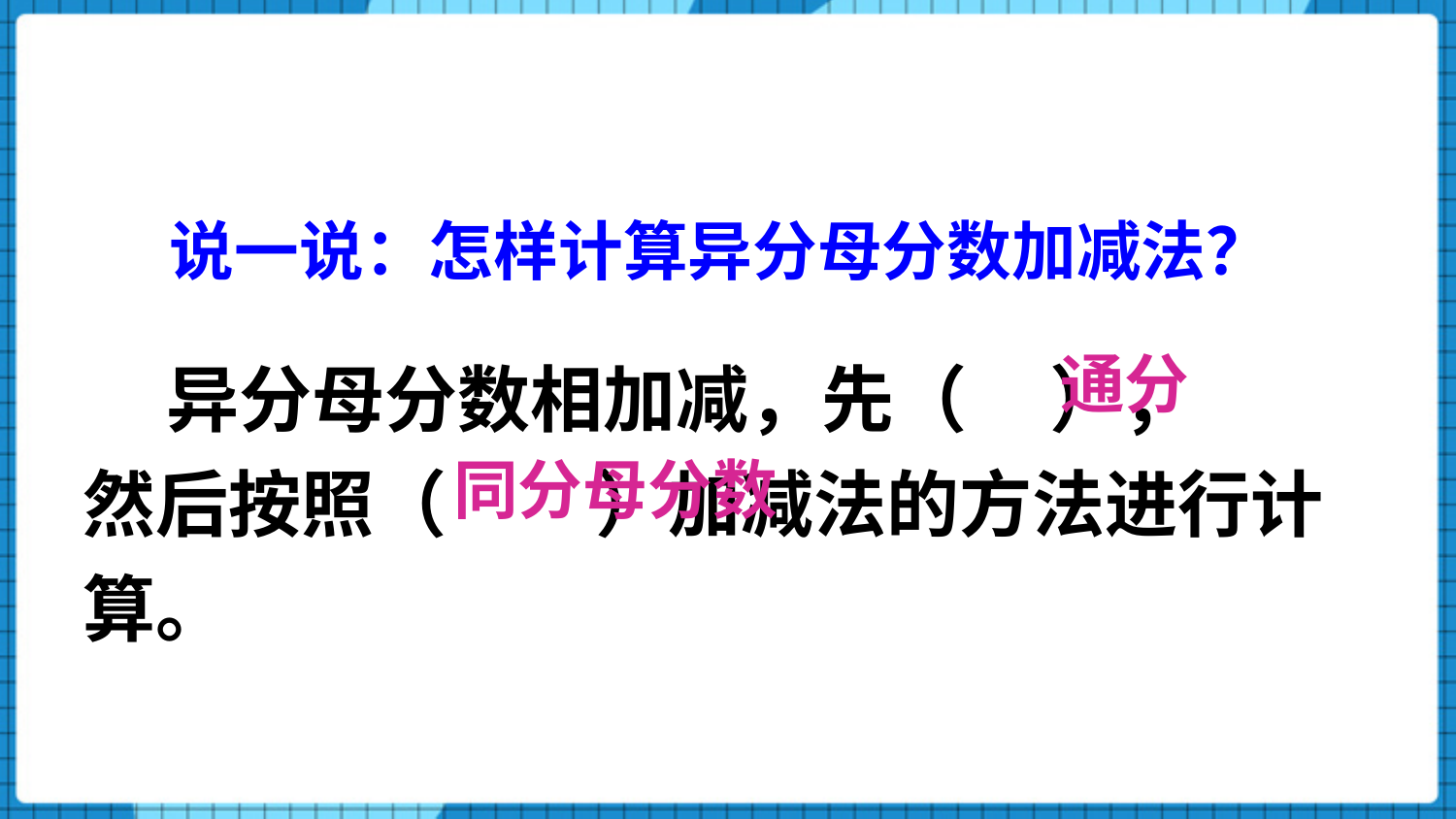

说一说：怎样计算异分母分数加减法？
    异分母分数相加减，先（     ），
然后按照（         ）加减法的方法进行计算。
通分
同分母分数